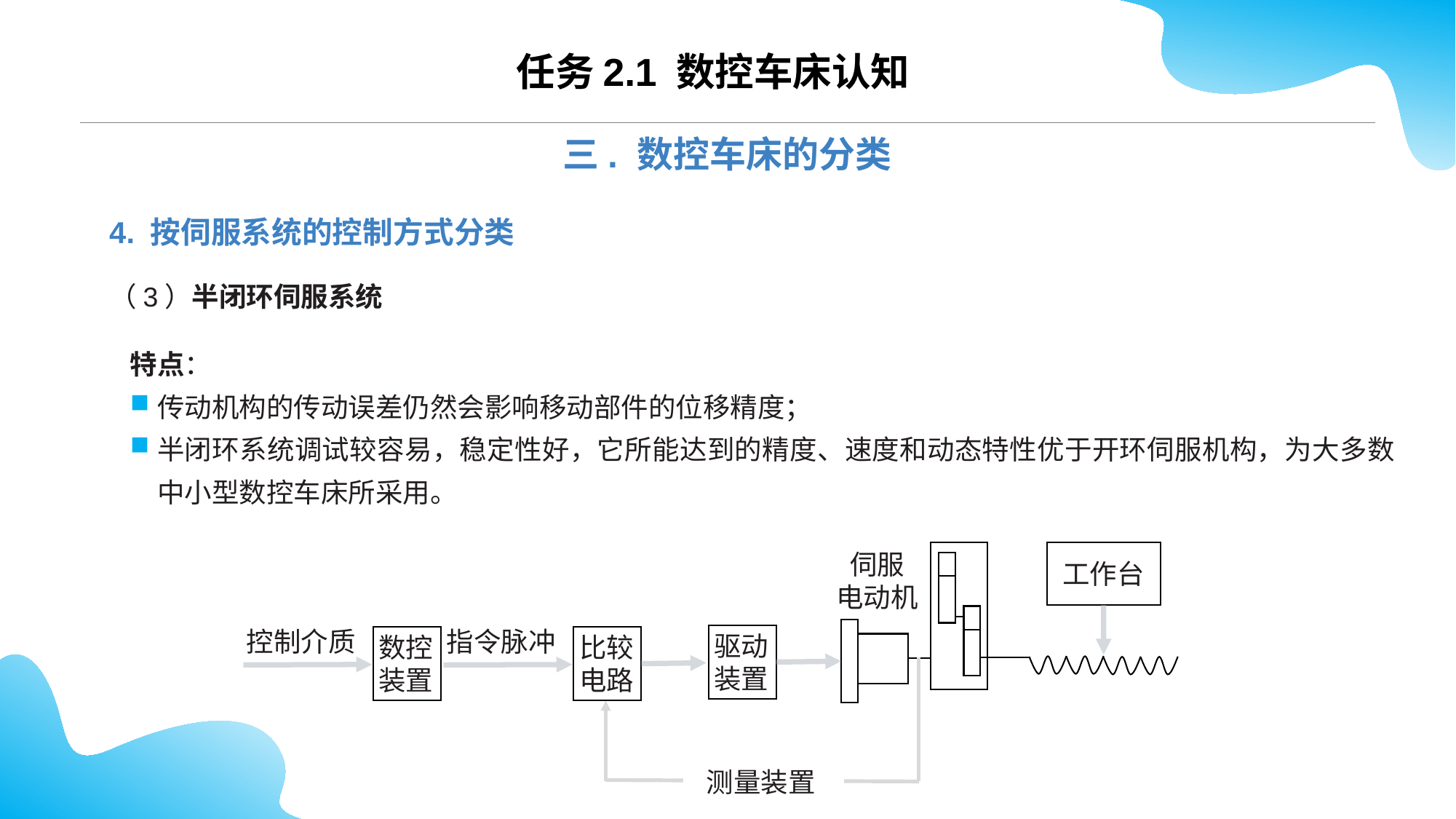

任务2.1 数控车床认知
三. 数控车床的分类
4. 按伺服系统的控制方式分类
（3）半闭环伺服系统
特点：
传动机构的传动误差仍然会影响移动部件的位移精度；
半闭环系统调试较容易，稳定性好，它所能达到的精度、速度和动态特性优于开环伺服机构，为大多数中小型数控车床所采用。
伺服
电动机

工作台

控制介质

指令脉冲
驱动
装置

数控装置

比较电路

测量装置